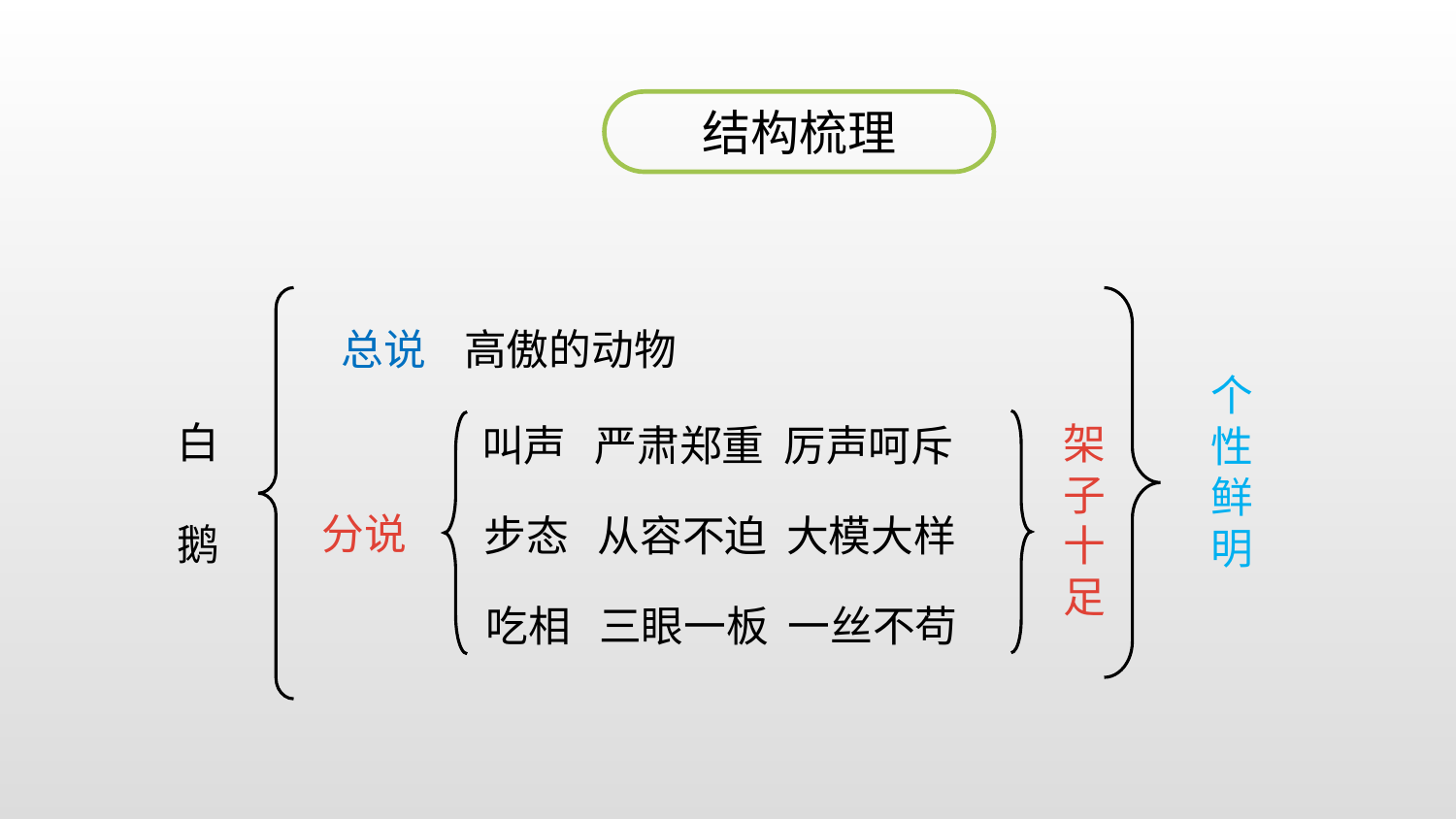

结构梳理

 总说    高傲的动物

个性鲜明
白

鹅

叫声   严肃郑重  厉声呵斥
 步态   从容不迫  大模大样

 吃相   三眼一板  一丝不苟

架子十足
分说